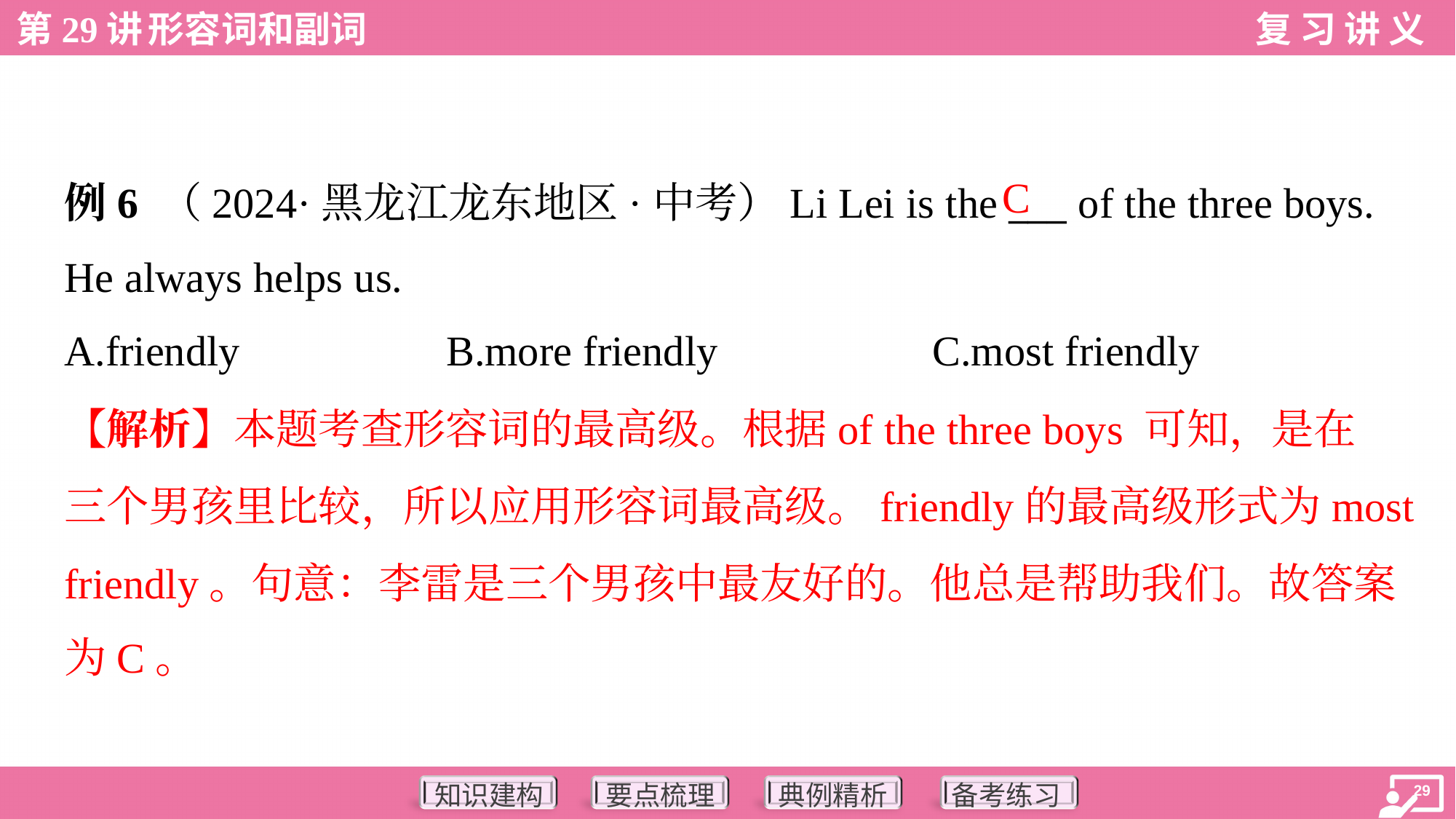

C
例6 （2024·黑龙江龙东地区·中考）Li Lei is the ___ of the three boys.
He always helps us.
A.friendly	B.more friendly	C.most friendly
【解析】本题考查形容词的最高级。根据of the three boys 可知，是在
三个男孩里比较，所以应用形容词最高级。friendly的最高级形式为most
friendly。句意：李雷是三个男孩中最友好的。他总是帮助我们。故答案
为C。